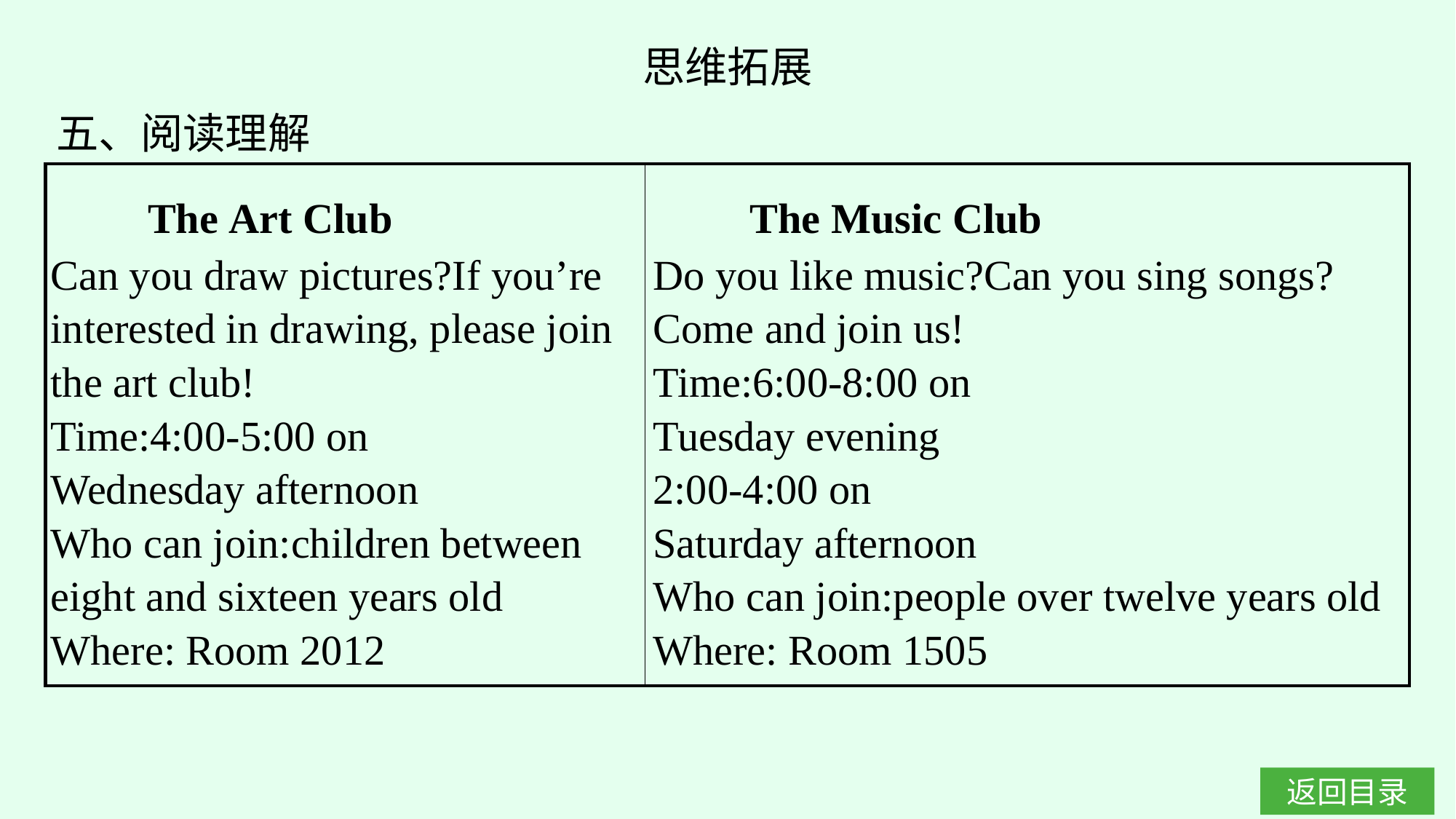

思维拓展
五、阅读理解
| The Art Club Can you draw pictures?If you’re interested in drawing, please join the art club! Time:4:00-5:00 on Wednesday afternoon Who can join:children between eight and sixteen years old Where: Room 2012 | The Music Club Do you like music?Can you sing songs?Come and join us! Time:6:00-8:00 on Tuesday evening 2:00-4:00 on Saturday afternoon Who can join:people over twelve years old Where: Room 1505 |
| --- | --- |